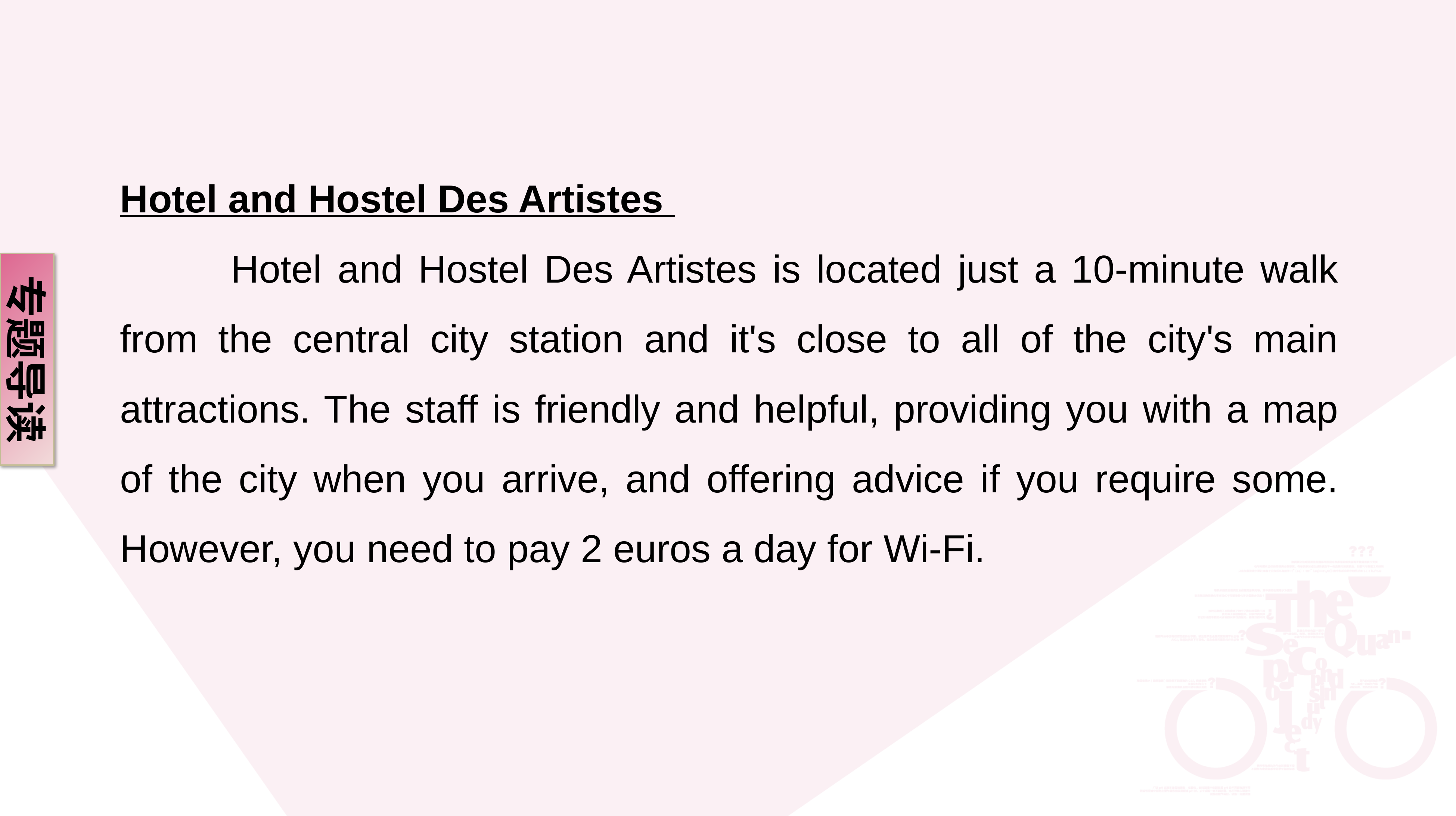

Hotel and Hostel Des Artistes
       Hotel and Hostel Des Artistes is located just a 10-minute walk from the central city station and it's close to all of the city's main attractions. The staff is friendly and helpful, providing you with a map of the city when you arrive, and offering advice if you require some. However, you need to pay 2 euros a day for Wi-Fi.
专题导读